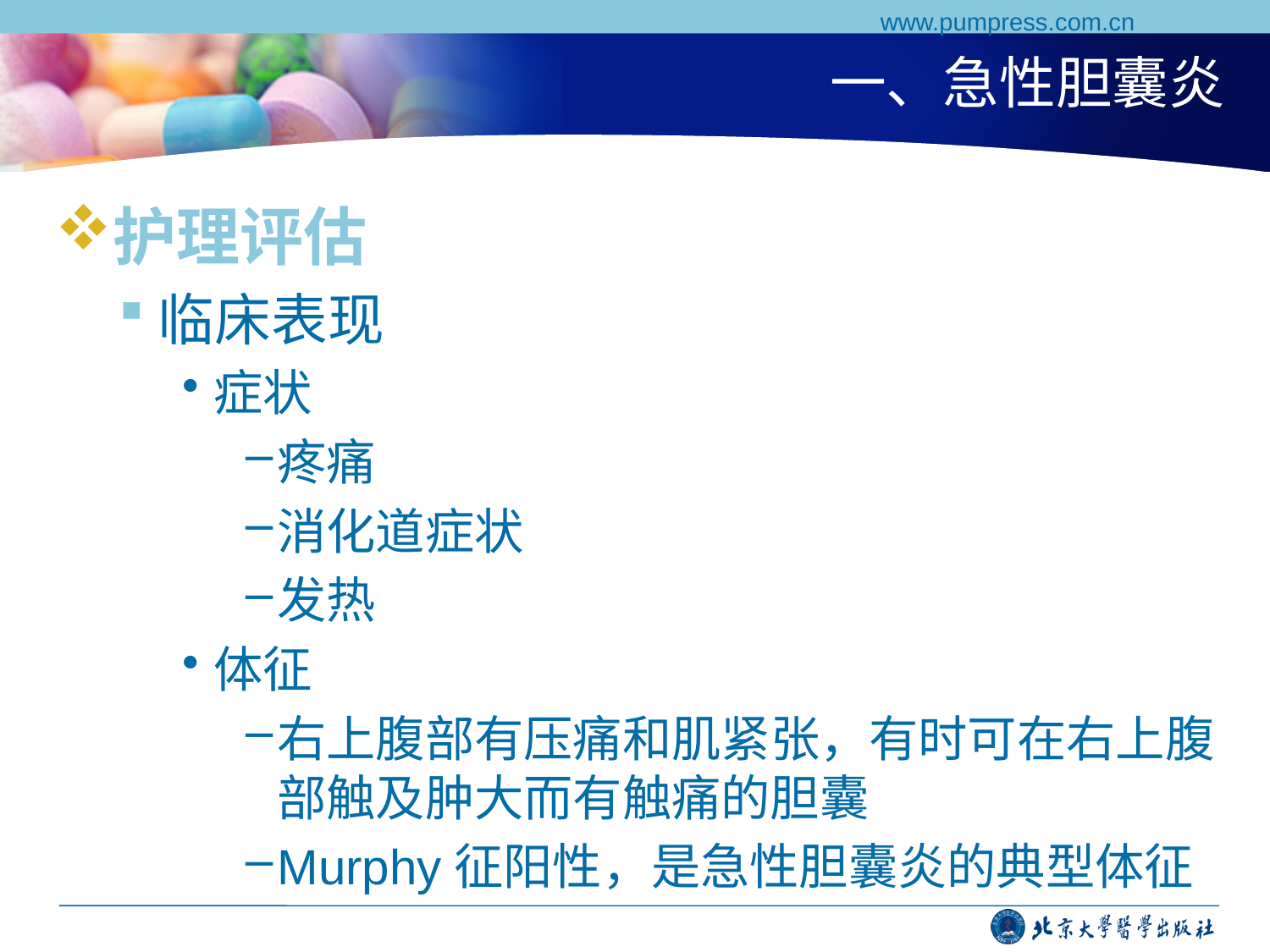

www.pumpress.com.cn
# 一、急性胆囊炎
护理评估
临床表现
症状
疼痛
消化道症状
发热
体征
右上腹部有压痛和肌紧张，有时可在右上腹部触及肿大而有触痛的胆囊
Murphy征阳性，是急性胆囊炎的典型体征